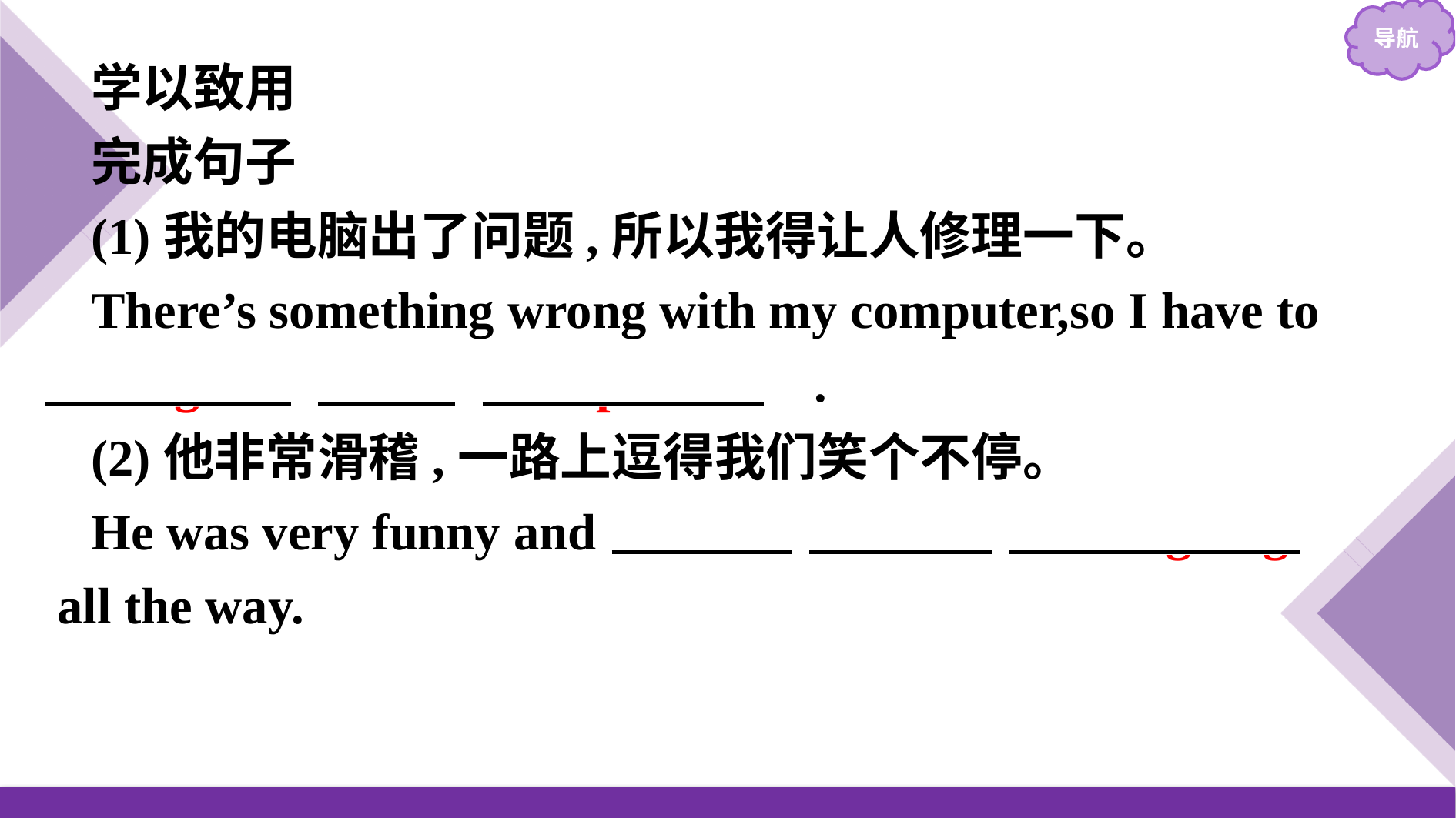

学以致用
完成句子
(1)我的电脑出了问题,所以我得让人修理一下。
There’s something wrong with my computer,so I have to 　have/get　 　it　 　repaired　.
(2)他非常滑稽,一路上逗得我们笑个不停。
He was very funny and 　had　 　us　 　laughing　 all the way.